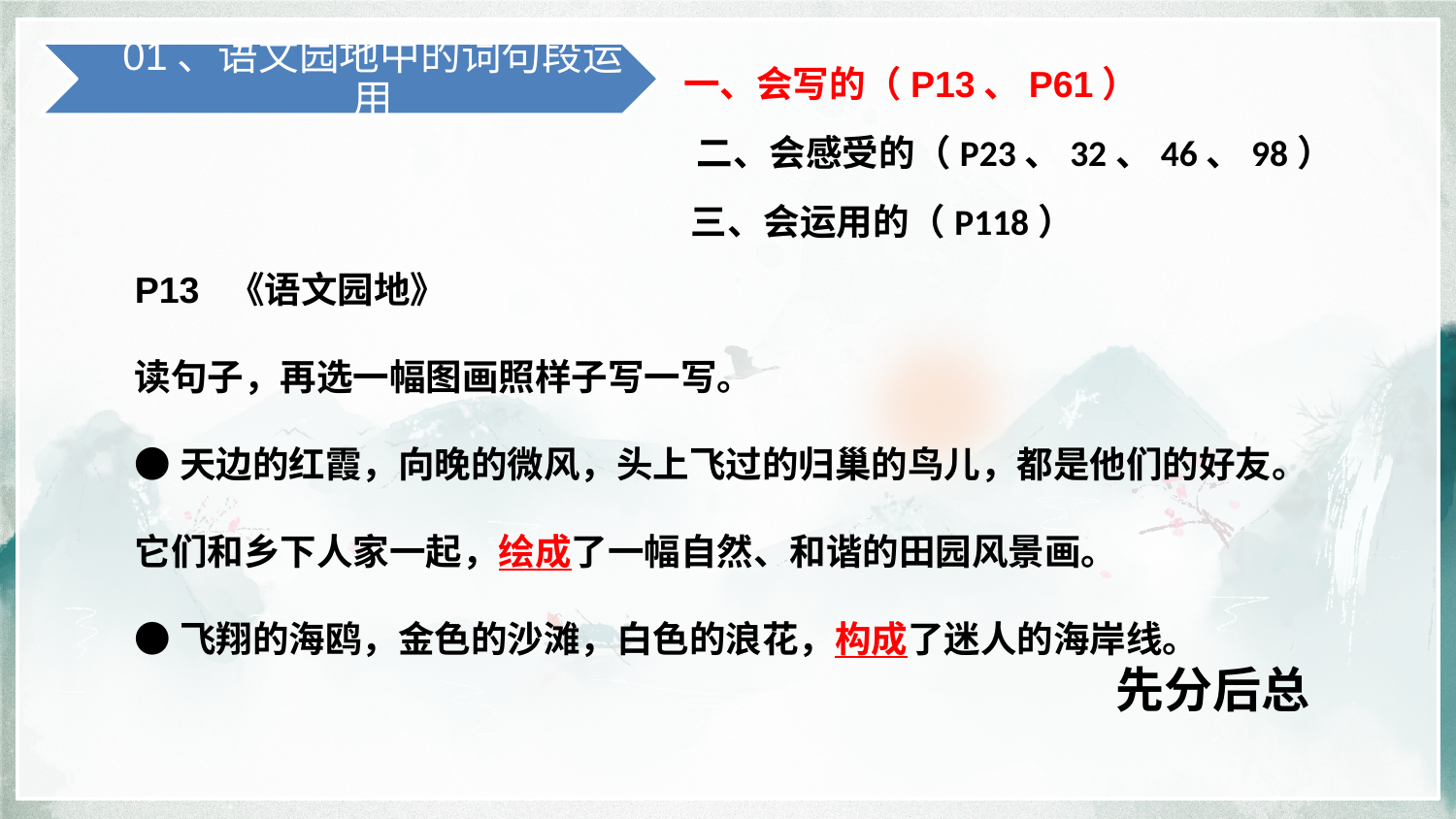

01、语文园地中的词句段运用
一、会写的（P13、P61）

二、会感受的（P23、32、46、98）

三、会运用的（P118）
P13  《语文园地》
读句子，再选一幅图画照样子写一写。
●天边的红霞，向晚的微风，头上飞过的归巢的鸟儿，都是他们的好友。它们和乡下人家一起，绘成了一幅自然、和谐的田园风景画。
●飞翔的海鸥，金色的沙滩，白色的浪花，构成了迷人的海岸线。
先分后总